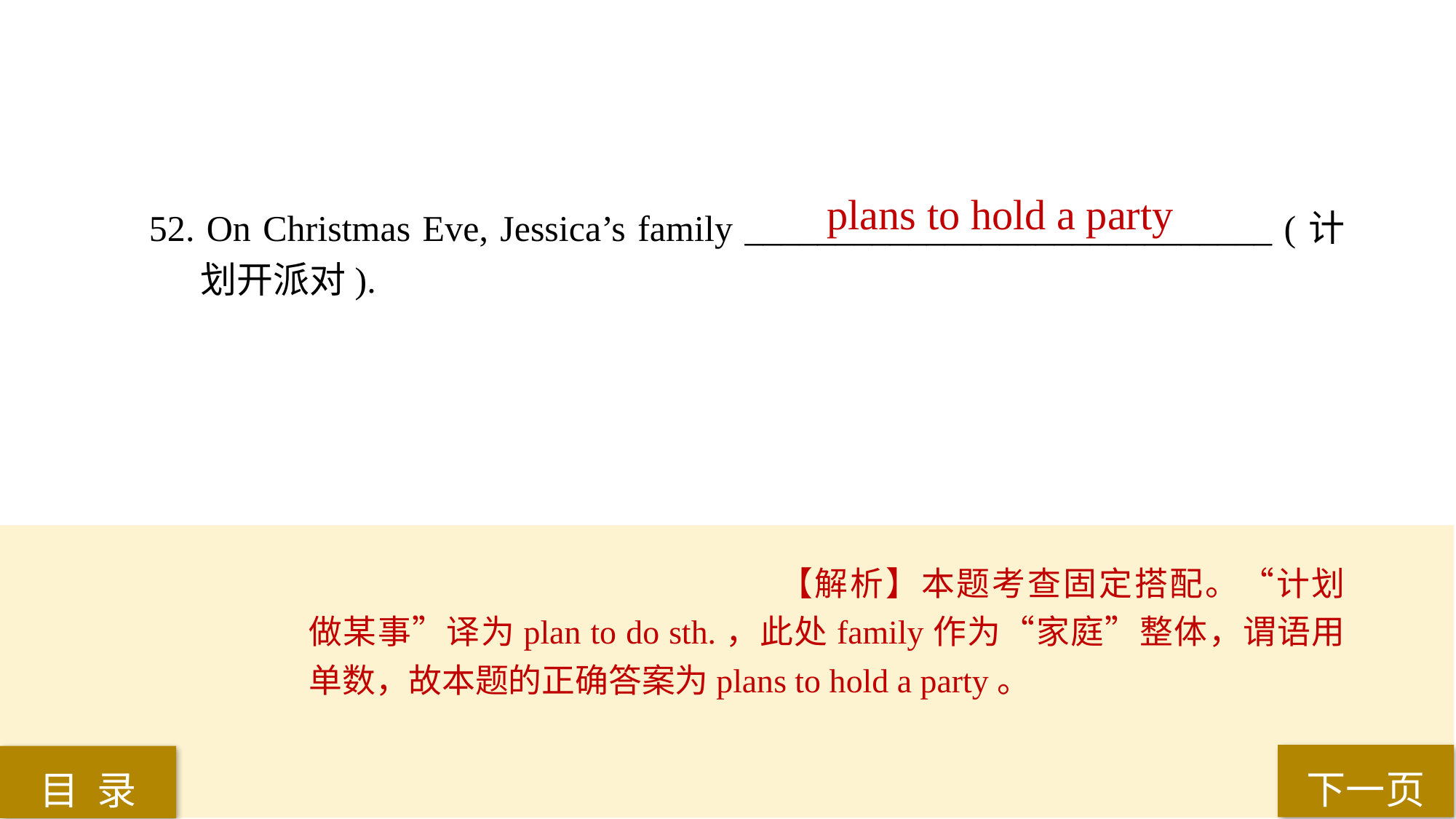

plans to hold a party
52. On Christmas Eve, Jessica’s family _____________________________ (计划开派对).
【解析】本题考查固定搭配。“计划做某事”译为plan to do sth.，此处family作为“家庭”整体，谓语用单数，故本题的正确答案为plans to hold a party。